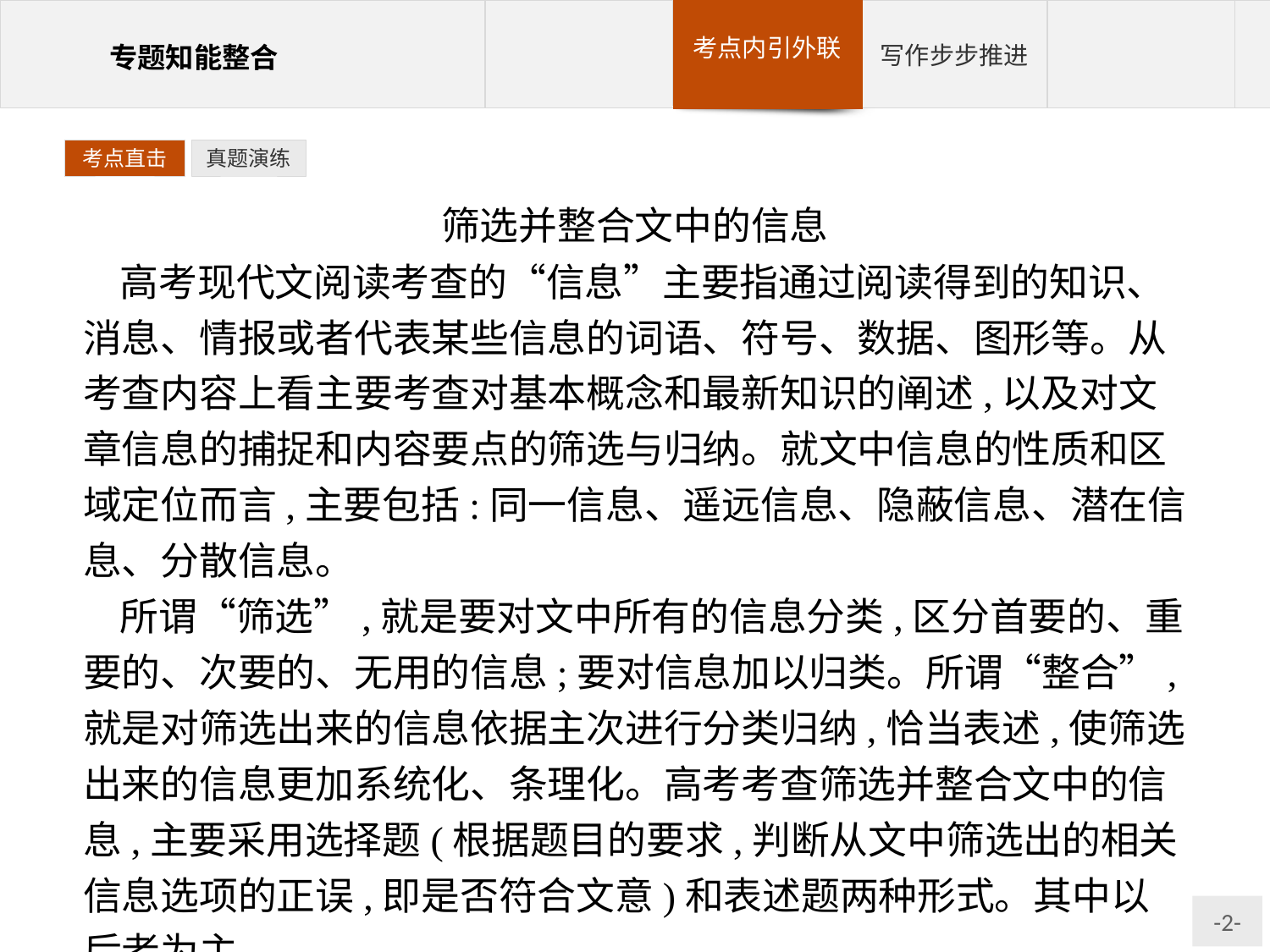

考点直击
真题演练
筛选并整合文中的信息
高考现代文阅读考查的“信息”主要指通过阅读得到的知识、消息、情报或者代表某些信息的词语、符号、数据、图形等。从考查内容上看主要考查对基本概念和最新知识的阐述,以及对文章信息的捕捉和内容要点的筛选与归纳。就文中信息的性质和区域定位而言,主要包括:同一信息、遥远信息、隐蔽信息、潜在信息、分散信息。
所谓“筛选”,就是要对文中所有的信息分类,区分首要的、重要的、次要的、无用的信息;要对信息加以归类。所谓“整合”,就是对筛选出来的信息依据主次进行分类归纳,恰当表述,使筛选出来的信息更加系统化、条理化。高考考查筛选并整合文中的信息,主要采用选择题(根据题目的要求,判断从文中筛选出的相关信息选项的正误,即是否符合文意)和表述题两种形式。其中以后者为主。